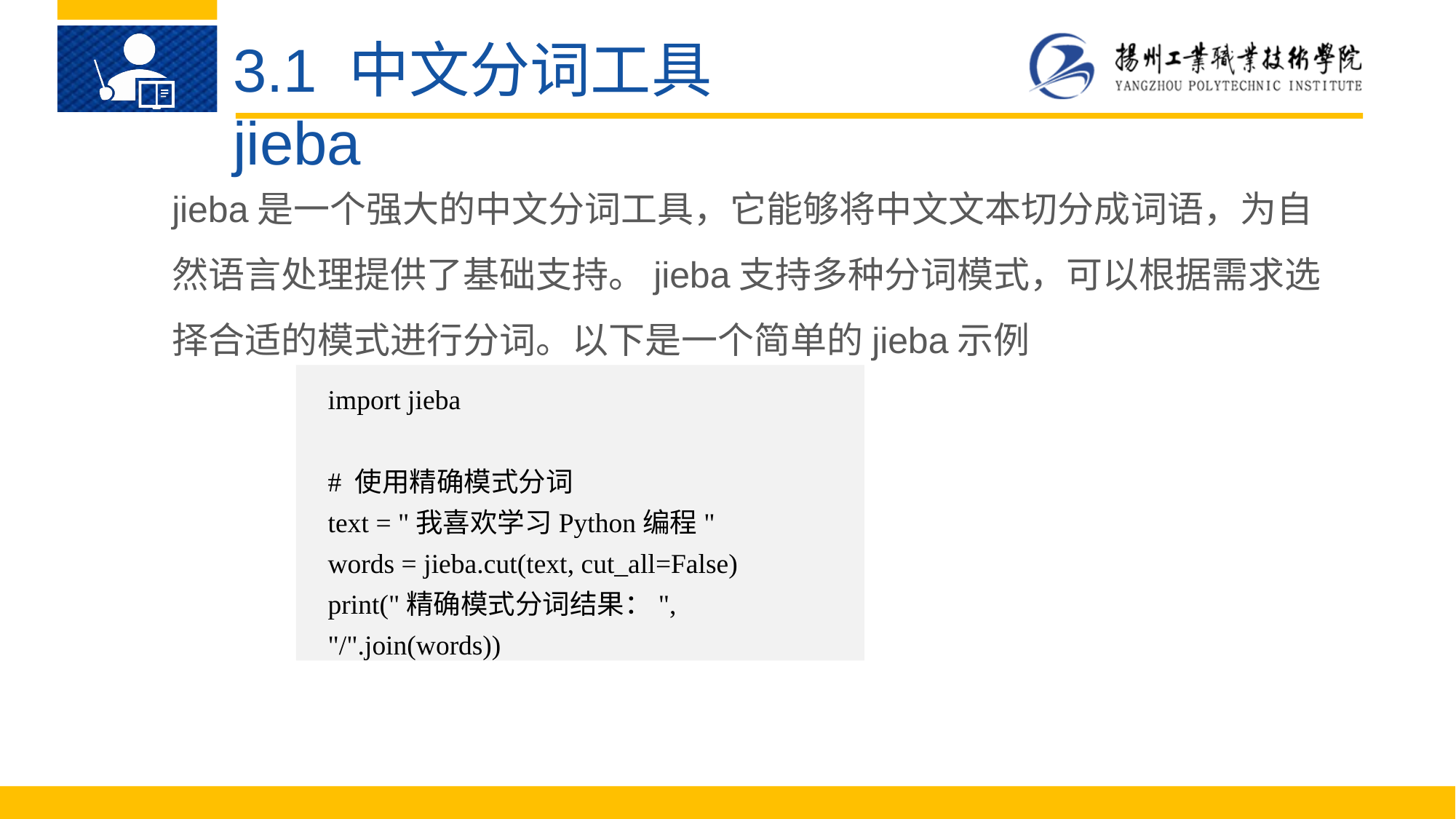

3.1 中文分词工具jieba
jieba是一个强大的中文分词工具，它能够将中文文本切分成词语，为自然语言处理提供了基础支持。jieba支持多种分词模式，可以根据需求选择合适的模式进行分词。以下是一个简单的jieba示例
import jieba

# 使用精确模式分词
text = "我喜欢学习Python编程"
words = jieba.cut(text, cut_all=False)
print("精确模式分词结果：", "/".join(words))